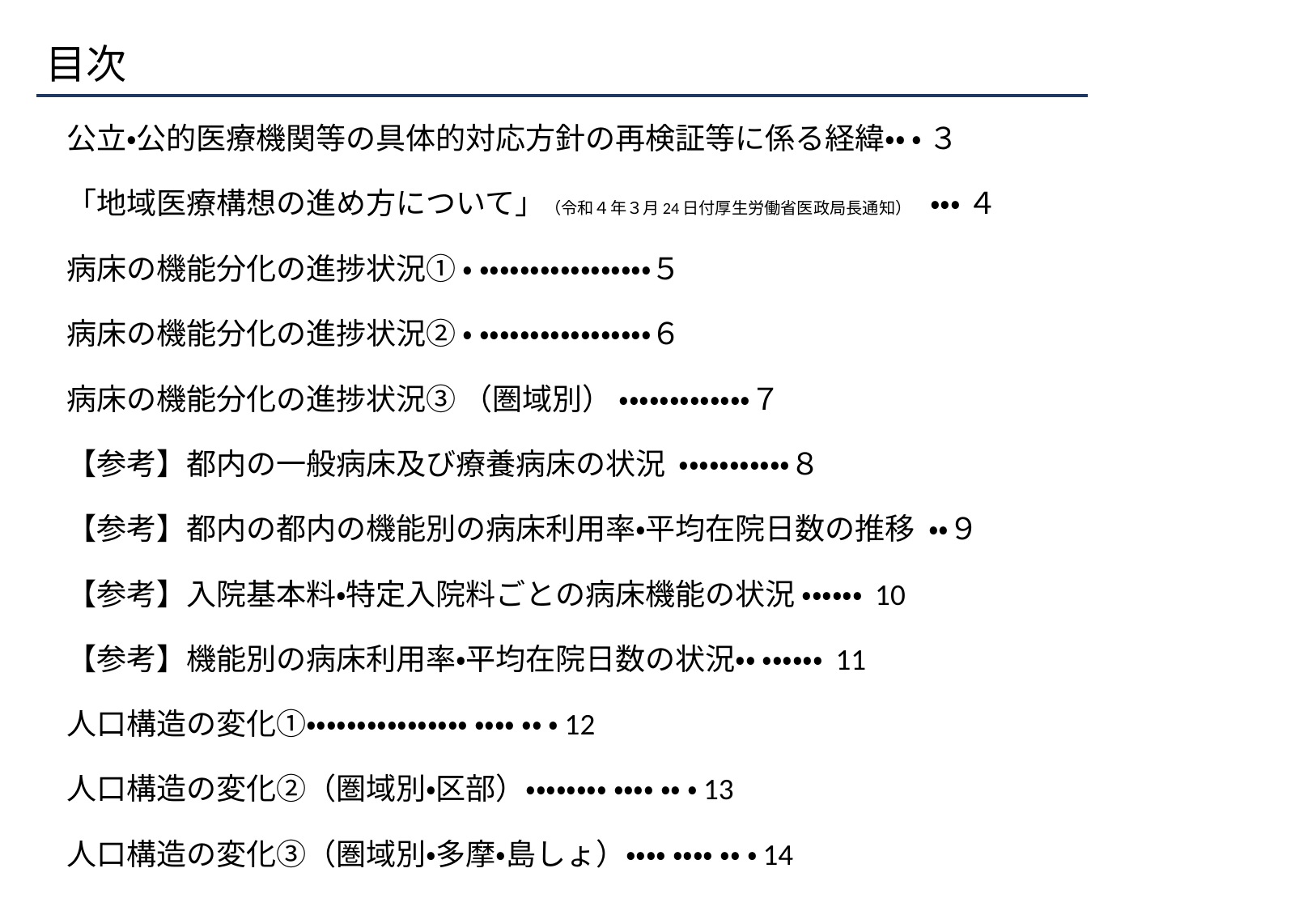

# 目次
公立・公的医療機関等の具体的対応方針の再検証等に係る経緯・・ ・ ３
「地域医療構想の進め方について」（令和４年３月24日付厚生労働省医政局長通知）     ・・・ ４
病床の機能分化の進捗状況① ・ ・・・・・・・・・・・・・・・・・５
病床の機能分化の進捗状況② ・ ・・・・・・・・・・・・・・・・・６
病床の機能分化の進捗状況③ （圏域別） ・・・・・・・・・・・・・７
【参考】都内の一般病床及び療養病床の状況  ・・・・・・・・・・・８
【参考】都内の都内の機能別の病床利用率・平均在院日数の推移  ・・９
【参考】入院基本料・特定入院料ごとの病床機能の状況 ・・・・・・ 10
【参考】機能別の病床利用率・平均在院日数の状況・・ ・・・・・・ 11
人口構造の変化①・・・・・・・・・・・・・・・・ ・・・・ ・・ ・12
人口構造の変化②（圏域別・区部）・・・・・・・・ ・・・・ ・・ ・13
人口構造の変化③（圏域別・多摩・島しょ）・・・・ ・・・・ ・・ ・14